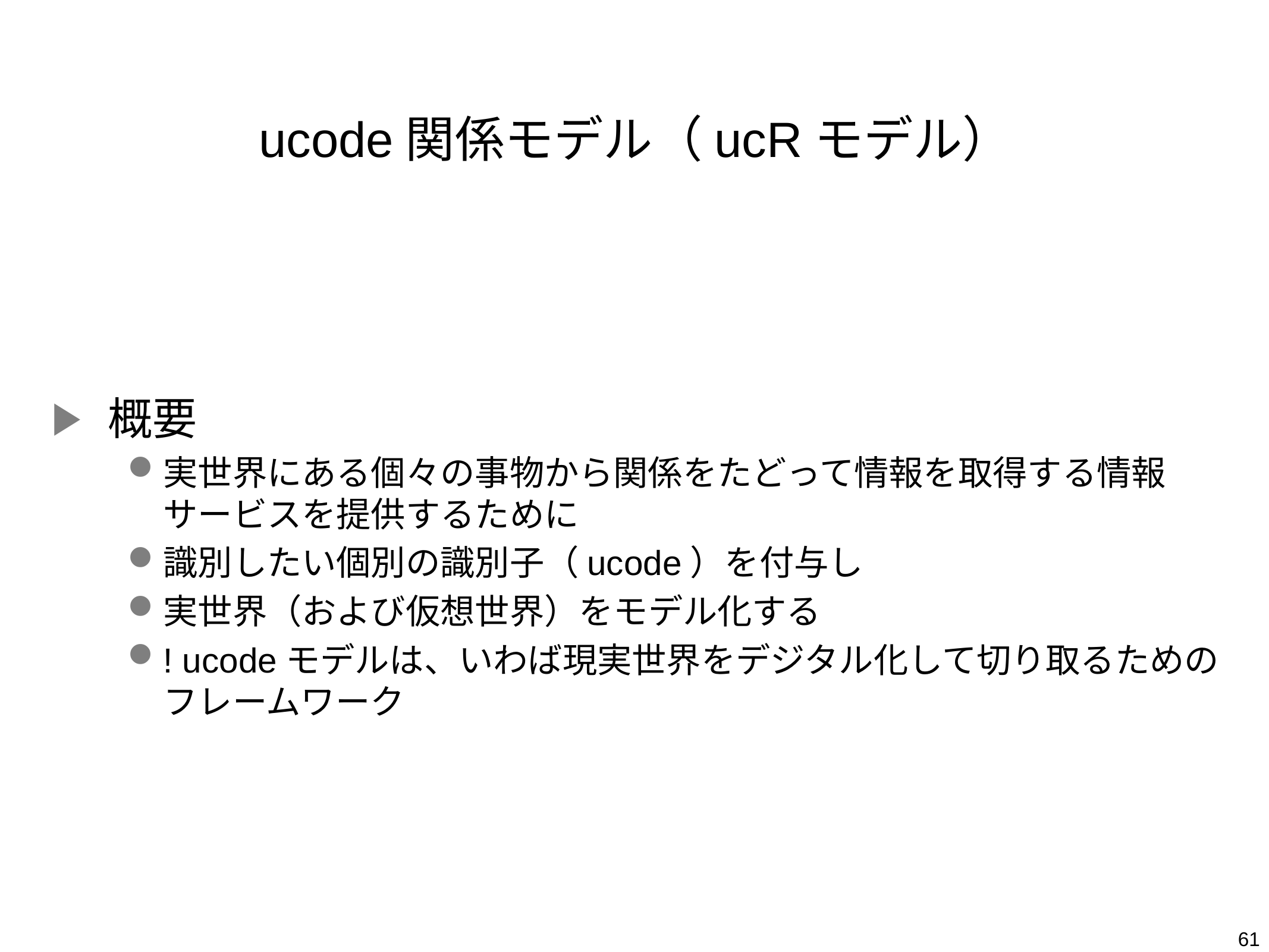

# ucode関係モデル（ucRモデル）
概要
実世界にある個々の事物から関係をたどって情報を取得する情報サービスを提供するために
識別したい個別の識別子（ucode）を付与し
実世界（および仮想世界）をモデル化する
! ucodeモデルは、いわば現実世界をデジタル化して切り取るためのフレームワーク
61